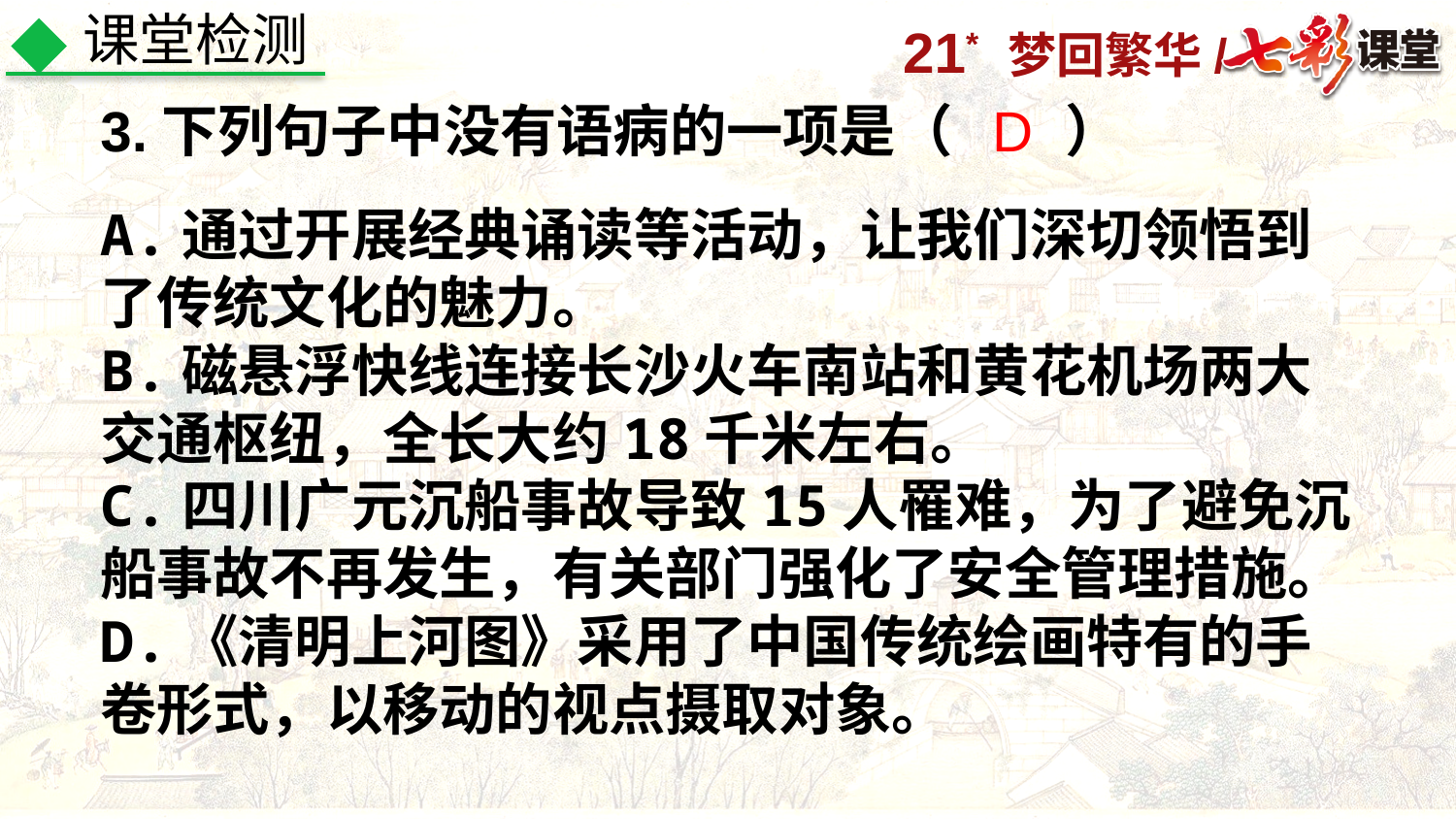

课堂检测

3.下列句子中没有语病的一项是（　　）
D
A.通过开展经典诵读等活动，让我们深切领悟到了传统文化的魅力。
B.磁悬浮快线连接长沙火车南站和黄花机场两大交通枢纽，全长大约18千米左右。
C.四川广元沉船事故导致15人罹难，为了避免沉船事故不再发生，有关部门强化了安全管理措施。
D.《清明上河图》采用了中国传统绘画特有的手卷形式，以移动的视点摄取对象。